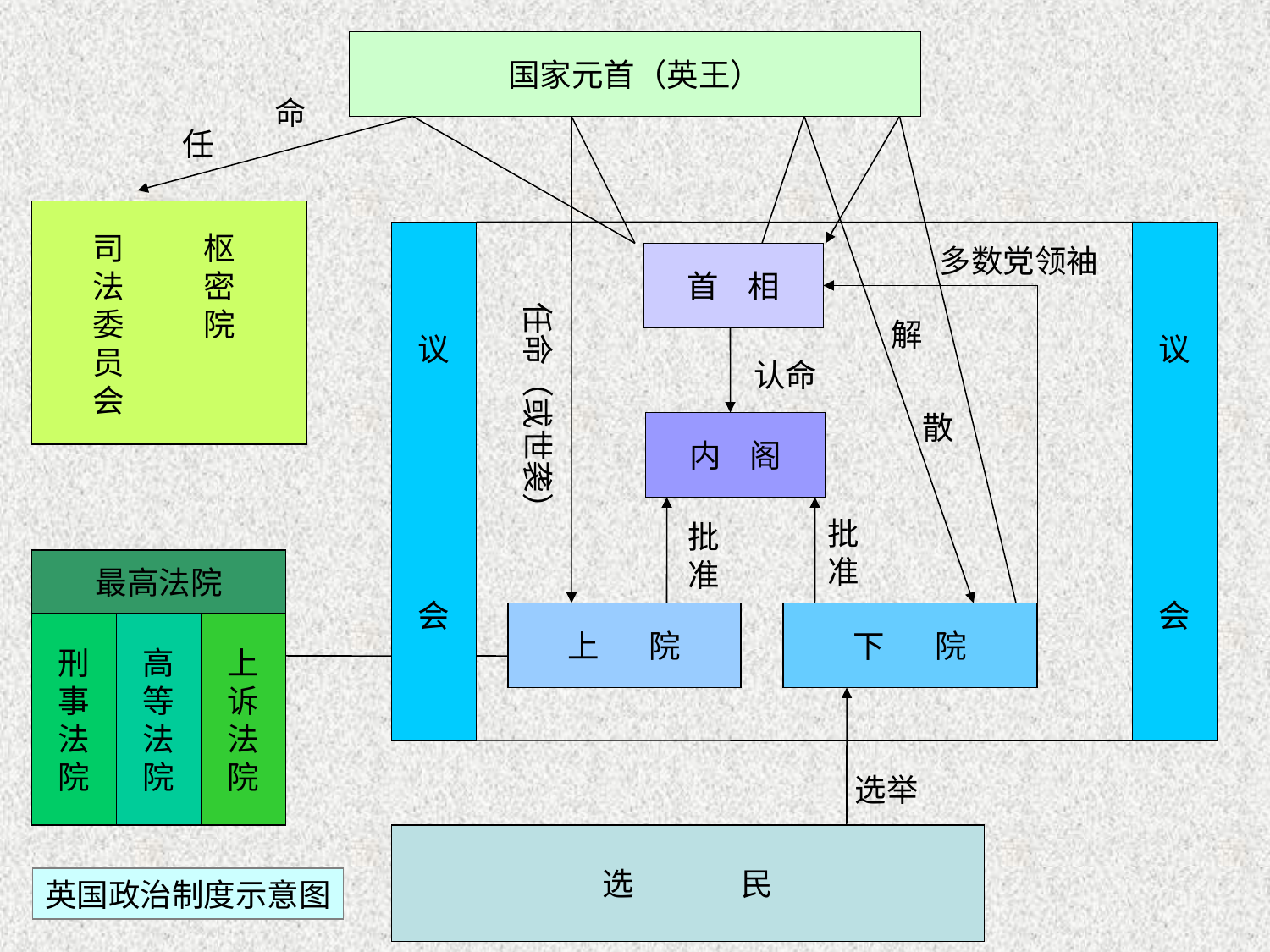

国家元首（英王）
命

任

司
法
委
员
会
枢
密
院
议

会

议

会
多数党领袖
首    相
任命（或世袭）
解

认命
散
内    阁

批
准
批
准
最高法院
上       院
下       院
刑
事
法
院
高
等
法
院
上
诉
法
院

选举
选               民
英国政治制度示意图